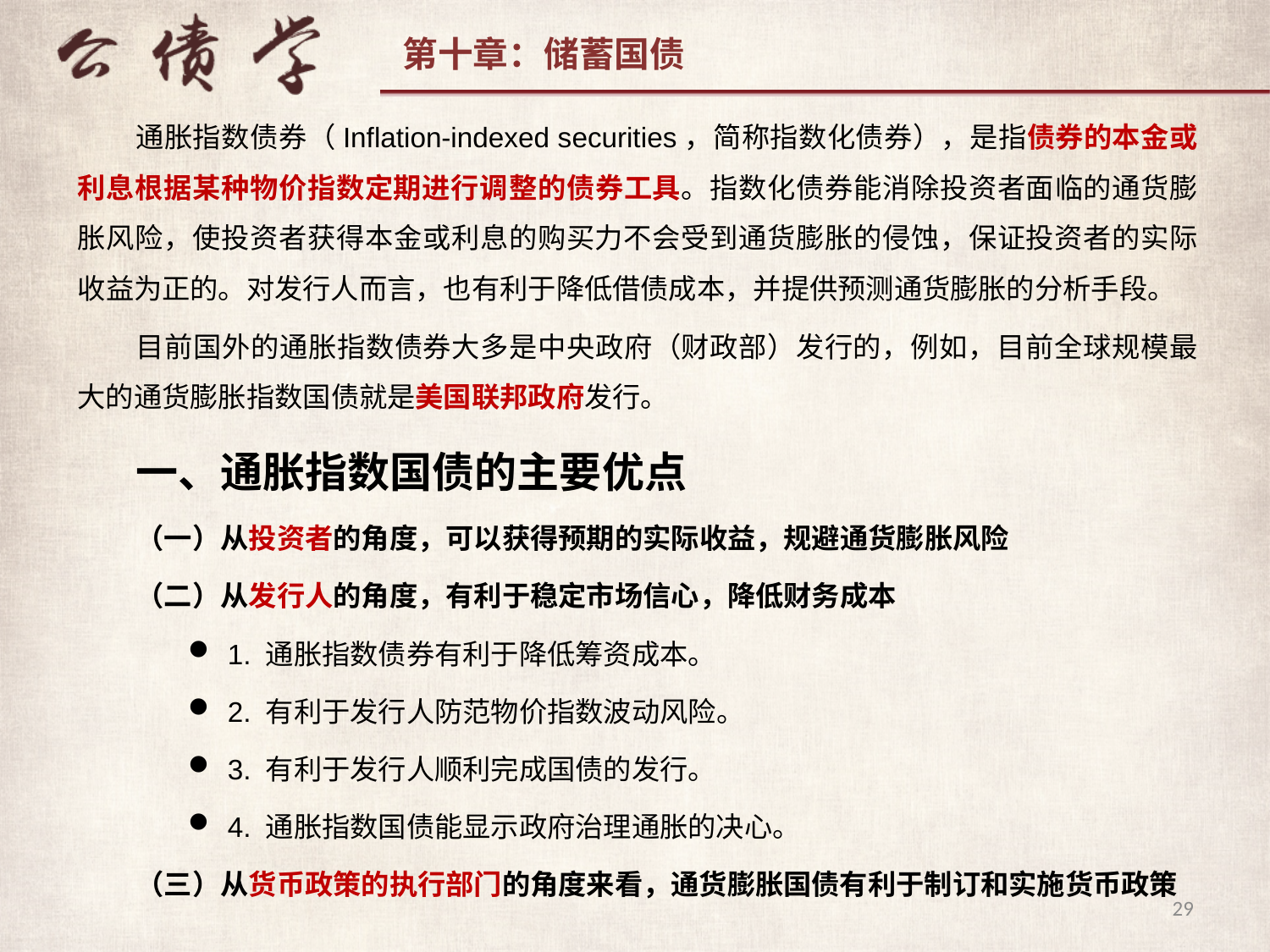

通胀指数债券（Inflation-indexed securities，简称指数化债券），是指债券的本金或利息根据某种物价指数定期进行调整的债券工具。指数化债券能消除投资者面临的通货膨胀风险，使投资者获得本金或利息的购买力不会受到通货膨胀的侵蚀，保证投资者的实际收益为正的。对发行人而言，也有利于降低借债成本，并提供预测通货膨胀的分析手段。
目前国外的通胀指数债券大多是中央政府（财政部）发行的，例如，目前全球规模最大的通货膨胀指数国债就是美国联邦政府发行。
一、通胀指数国债的主要优点
（一）从投资者的角度，可以获得预期的实际收益，规避通货膨胀风险
（二）从发行人的角度，有利于稳定市场信心，降低财务成本
1. 通胀指数债券有利于降低筹资成本。
2. 有利于发行人防范物价指数波动风险。
3. 有利于发行人顺利完成国债的发行。
4. 通胀指数国债能显示政府治理通胀的决心。
（三）从货币政策的执行部门的角度来看，通货膨胀国债有利于制订和实施货币政策

29